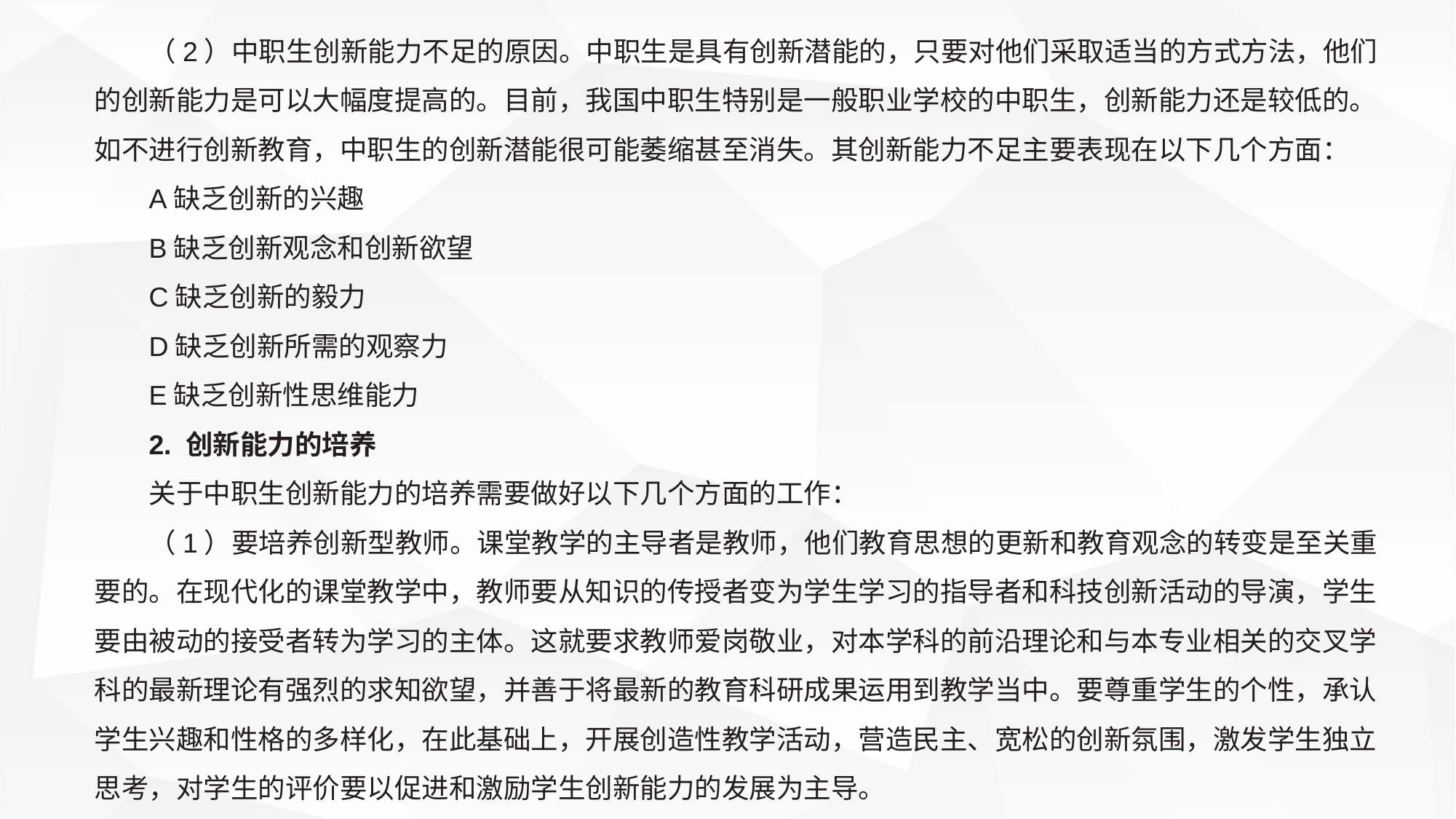

（2）中职生创新能力不足的原因。中职生是具有创新潜能的，只要对他们采取适当的方式方法，他们的创新能力是可以大幅度提高的。目前，我国中职生特别是一般职业学校的中职生，创新能力还是较低的。如不进行创新教育，中职生的创新潜能很可能萎缩甚至消失。其创新能力不足主要表现在以下几个方面：
A缺乏创新的兴趣
B缺乏创新观念和创新欲望
C缺乏创新的毅力
D缺乏创新所需的观察力
E缺乏创新性思维能力
2. 创新能力的培养
关于中职生创新能力的培养需要做好以下几个方面的工作：
（1）要培养创新型教师。课堂教学的主导者是教师，他们教育思想的更新和教育观念的转变是至关重要的。在现代化的课堂教学中，教师要从知识的传授者变为学生学习的指导者和科技创新活动的导演，学生要由被动的接受者转为学习的主体。这就要求教师爱岗敬业，对本学科的前沿理论和与本专业相关的交叉学科的最新理论有强烈的求知欲望，并善于将最新的教育科研成果运用到教学当中。要尊重学生的个性，承认学生兴趣和性格的多样化，在此基础上，开展创造性教学活动，营造民主、宽松的创新氛围，激发学生独立思考，对学生的评价要以促进和激励学生创新能力的发展为主导。